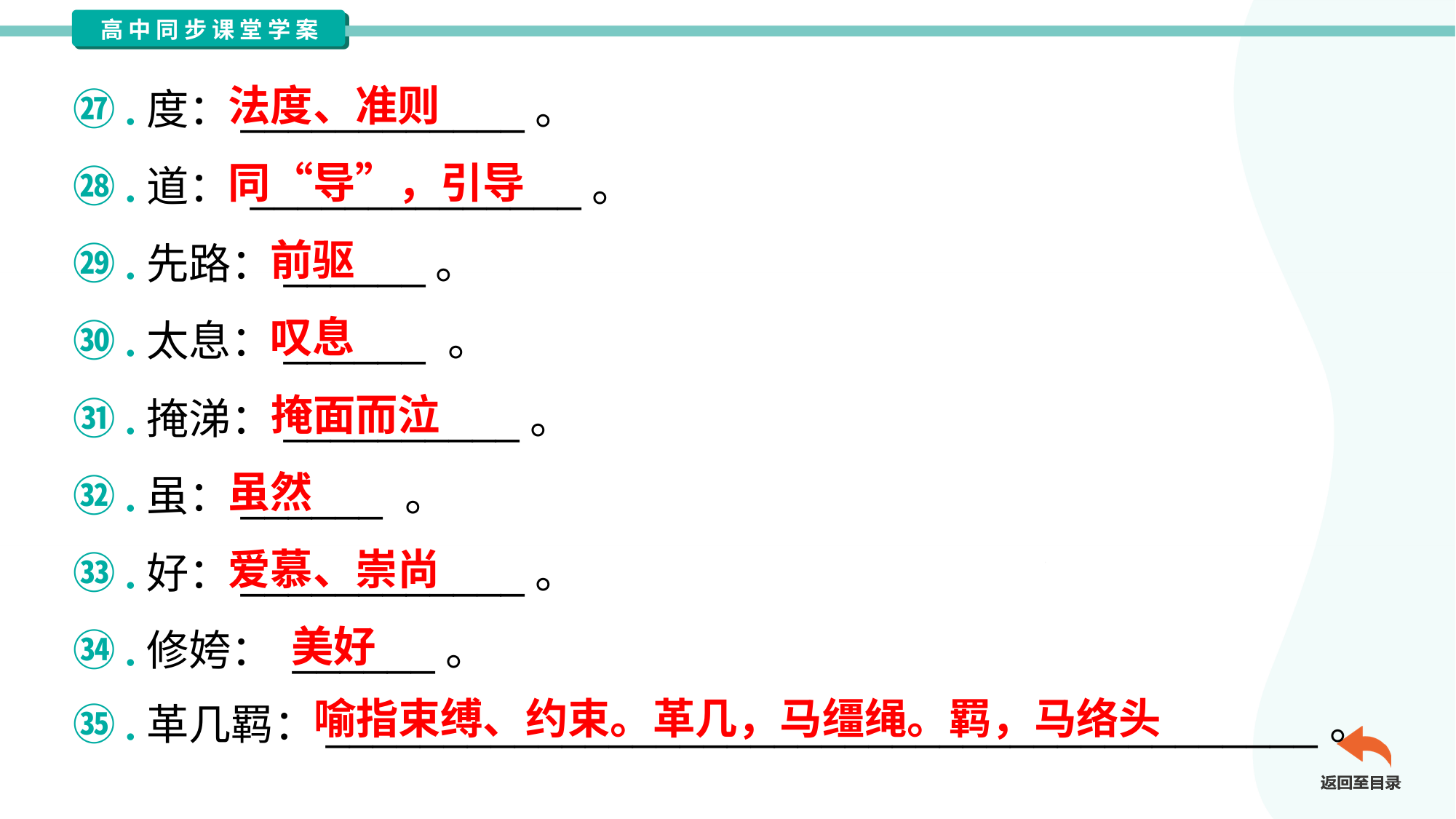

法度、准则
㉗.度：____________。
㉘.道： ______________。
㉙.先路：______。
㉚.太息：______ 。
㉛.掩涕：__________。
㉜.虽：______ 。
㉝.好：____________。
㉞.修姱： ______。
㉟.革几羁：__________________________________________。
同“导”，引导
前驱
叹息
掩面而泣
虽然
爱慕、崇尚
美好
喻指束缚、约束。革几，马缰绳。羁，马络头